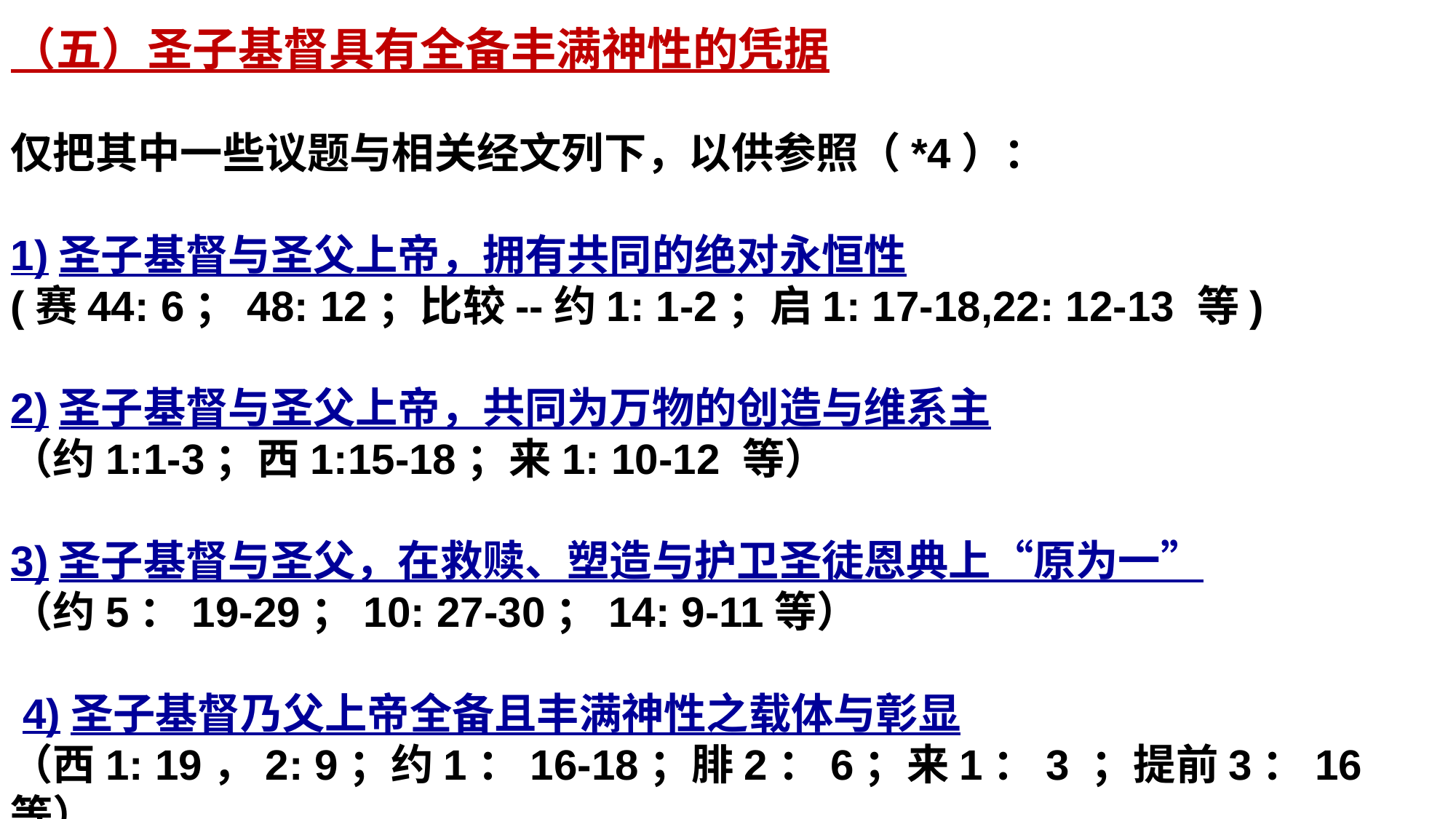

（五）圣子基督具有全备丰满神性的凭据

仅把其中一些议题与相关经文列下，以供参照（*4）：

1)圣子基督与圣父上帝，拥有共同的绝对永恒性
(赛44: 6；48: 12；比较--约1: 1-2；启1: 17-18,22: 12-13 等)

2)圣子基督与圣父上帝，共同为万物的创造与维系主
（约1:1-3；西1:15-18；来1: 10-12 等）

3)圣子基督与圣父，在救赎、塑造与护卫圣徒恩典上“原为一”
（约5：19-29；10: 27-30；14: 9-11等）

 4)圣子基督乃父上帝全备且丰满神性之载体与彰显
（西1: 19，2: 9；约1：16-18；腓2：6；来1：3 ；提前3：16 等）